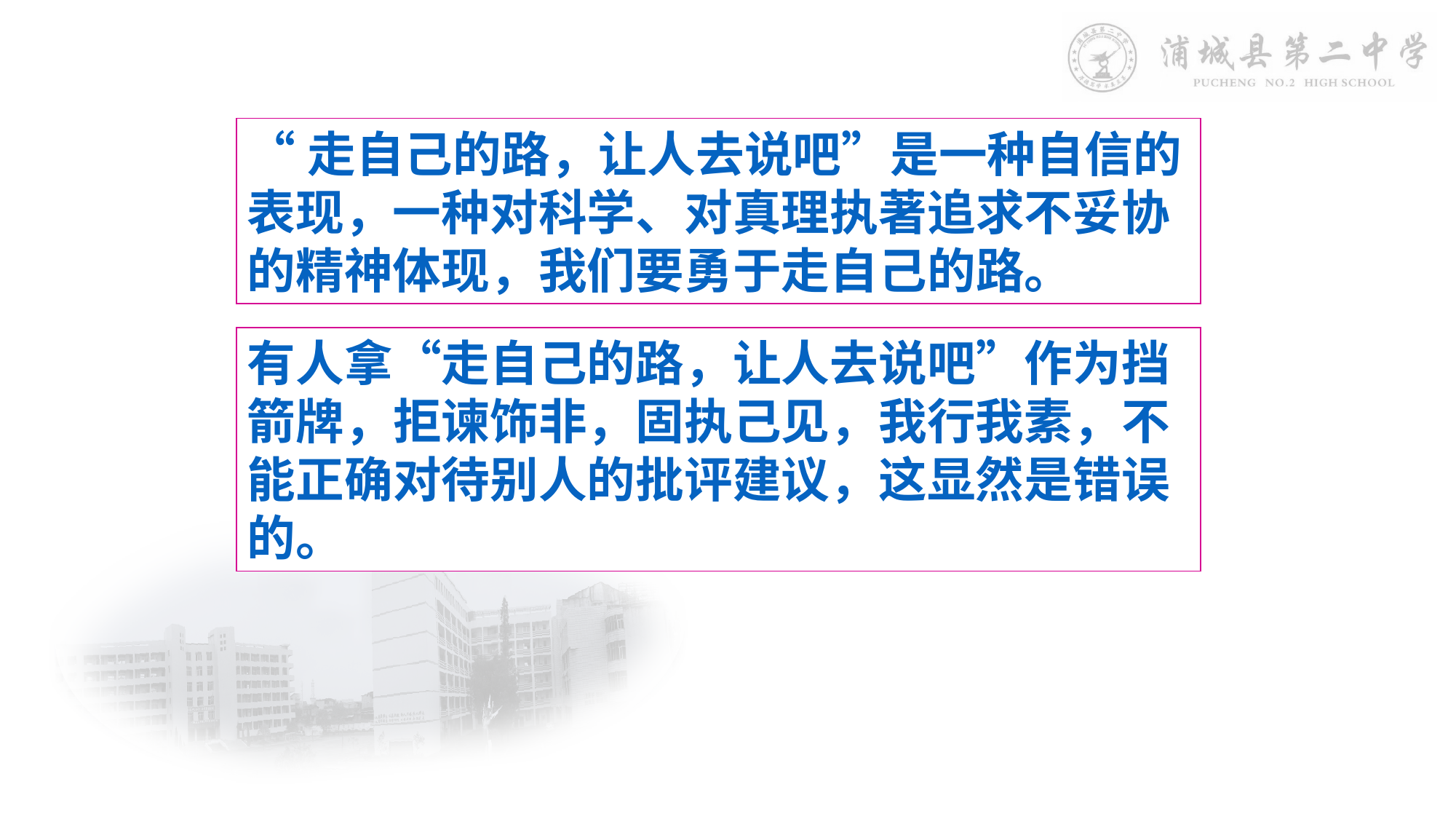

“走自己的路，让人去说吧”是一种自信的表现，一种对科学、对真理执著追求不妥协的精神体现，我们要勇于走自己的路。
有人拿“走自己的路，让人去说吧”作为挡箭牌，拒谏饰非，固执己见，我行我素，不能正确对待别人的批评建议，这显然是错误的。